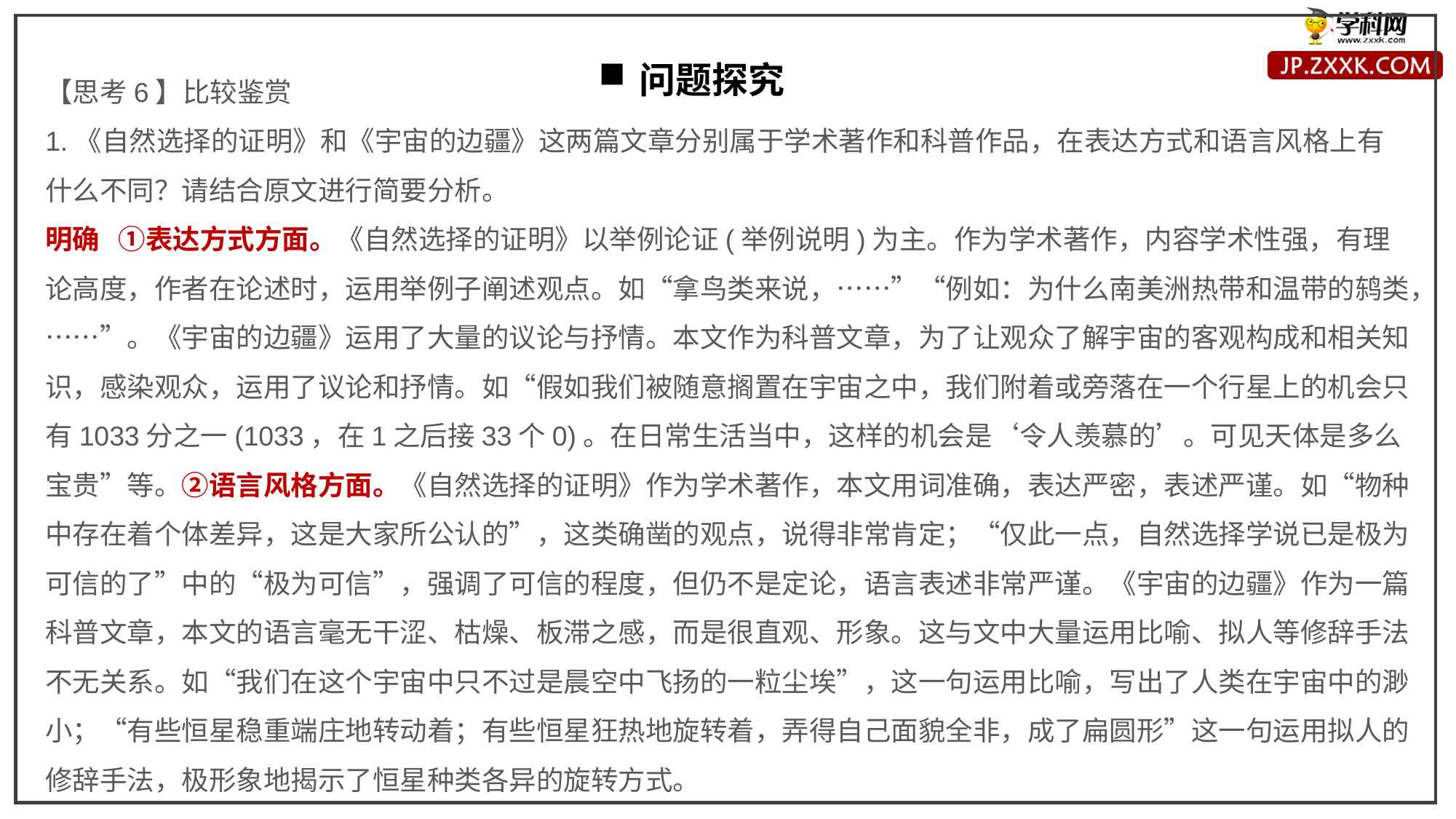

问题探究
【思考6】比较鉴赏
1.《自然选择的证明》和《宇宙的边疆》这两篇文章分别属于学术著作和科普作品，在表达方式和语言风格上有什么不同？请结合原文进行简要分析。
明确   ①表达方式方面。《自然选择的证明》以举例论证(举例说明)为主。作为学术著作，内容学术性强，有理论高度，作者在论述时，运用举例子阐述观点。如“拿鸟类来说，……”“例如：为什么南美洲热带和温带的鸫类，……”。《宇宙的边疆》运用了大量的议论与抒情。本文作为科普文章，为了让观众了解宇宙的客观构成和相关知识，感染观众，运用了议论和抒情。如“假如我们被随意搁置在宇宙之中，我们附着或旁落在一个行星上的机会只有1033分之一(1033，在1之后接33个0)。在日常生活当中，这样的机会是‘令人羡慕的’。可见天体是多么宝贵”等。②语言风格方面。《自然选择的证明》作为学术著作，本文用词准确，表达严密，表述严谨。如“物种中存在着个体差异，这是大家所公认的”，这类确凿的观点，说得非常肯定；“仅此一点，自然选择学说已是极为可信的了”中的“极为可信”，强调了可信的程度，但仍不是定论，语言表述非常严谨。《宇宙的边疆》作为一篇科普文章，本文的语言毫无干涩、枯燥、板滞之感，而是很直观、形象。这与文中大量运用比喻、拟人等修辞手法不无关系。如“我们在这个宇宙中只不过是晨空中飞扬的一粒尘埃”，这一句运用比喻，写出了人类在宇宙中的渺小；“有些恒星稳重端庄地转动着；有些恒星狂热地旋转着，弄得自己面貌全非，成了扁圆形”这一句运用拟人的修辞手法，极形象地揭示了恒星种类各异的旋转方式。